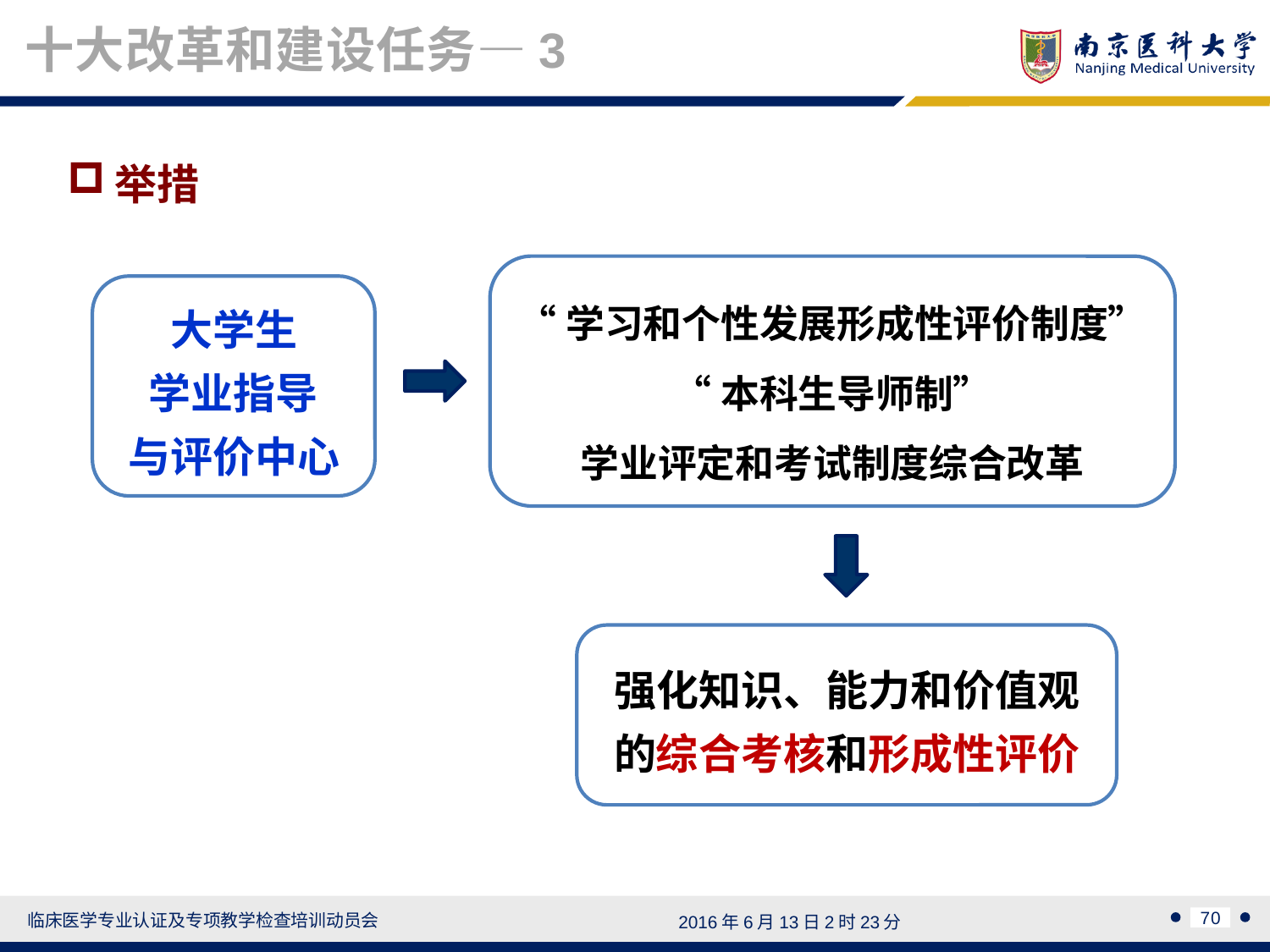

十大改革和建设任务—3
举措
“学习和个性发展形成性评价制度”
“本科生导师制”
学业评定和考试制度综合改革
大学生
学业指导
与评价中心

强化知识、能力和价值观的综合考核和形成性评价